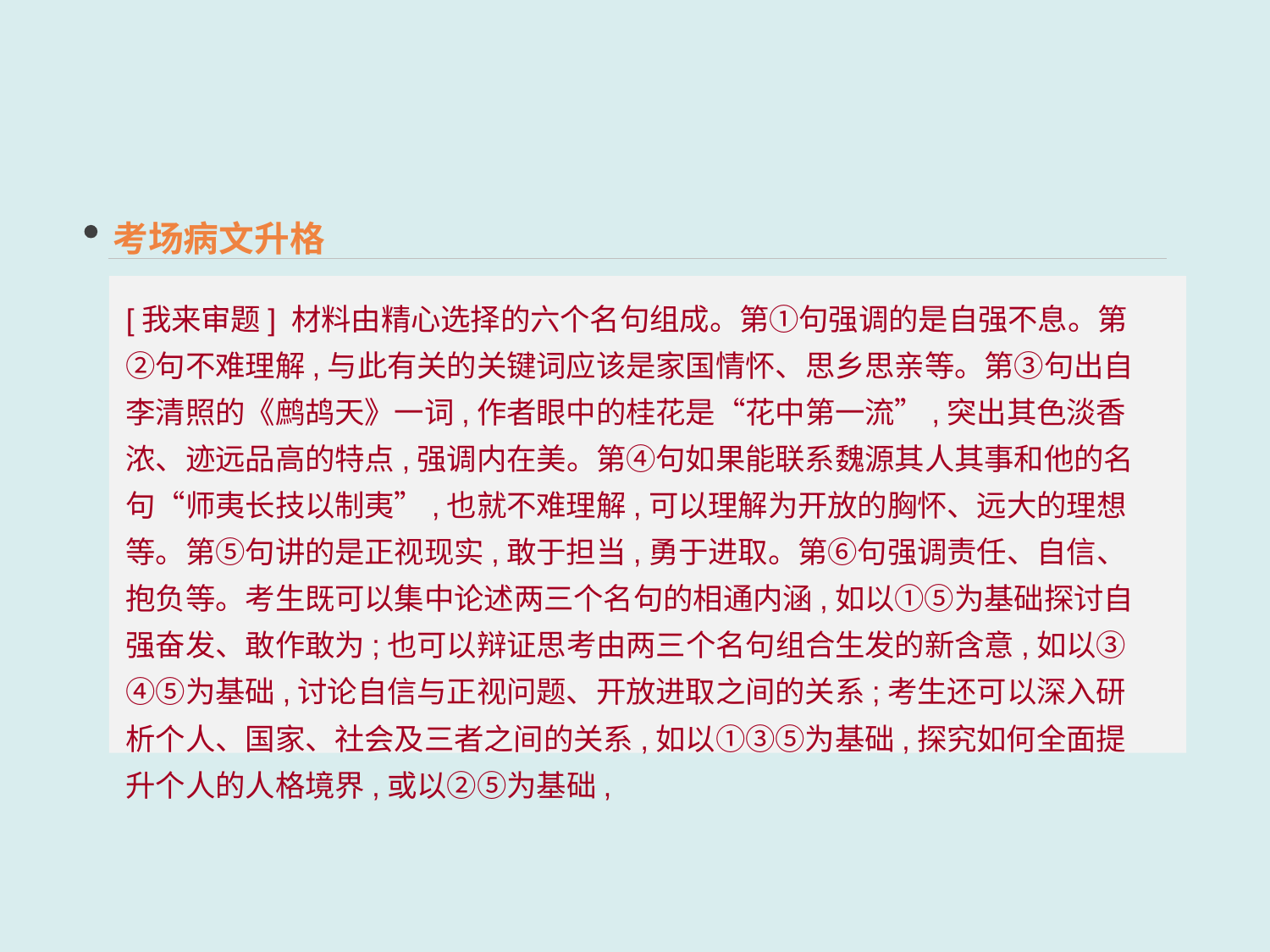

考场病文升格

[我来审题] 材料由精心选择的六个名句组成。第①句强调的是自强不息。第②句不难理解,与此有关的关键词应该是家国情怀、思乡思亲等。第③句出自李清照的《鹧鸪天》一词,作者眼中的桂花是“花中第一流”,突出其色淡香浓、迹远品高的特点,强调内在美。第④句如果能联系魏源其人其事和他的名句“师夷长技以制夷”,也就不难理解,可以理解为开放的胸怀、远大的理想等。第⑤句讲的是正视现实,敢于担当,勇于进取。第⑥句强调责任、自信、抱负等。考生既可以集中论述两三个名句的相通内涵,如以①⑤为基础探讨自强奋发、敢作敢为;也可以辩证思考由两三个名句组合生发的新含意,如以③④⑤为基础,讨论自信与正视问题、开放进取之间的关系;考生还可以深入研析个人、国家、社会及三者之间的关系,如以①③⑤为基础,探究如何全面提升个人的人格境界,或以②⑤为基础,